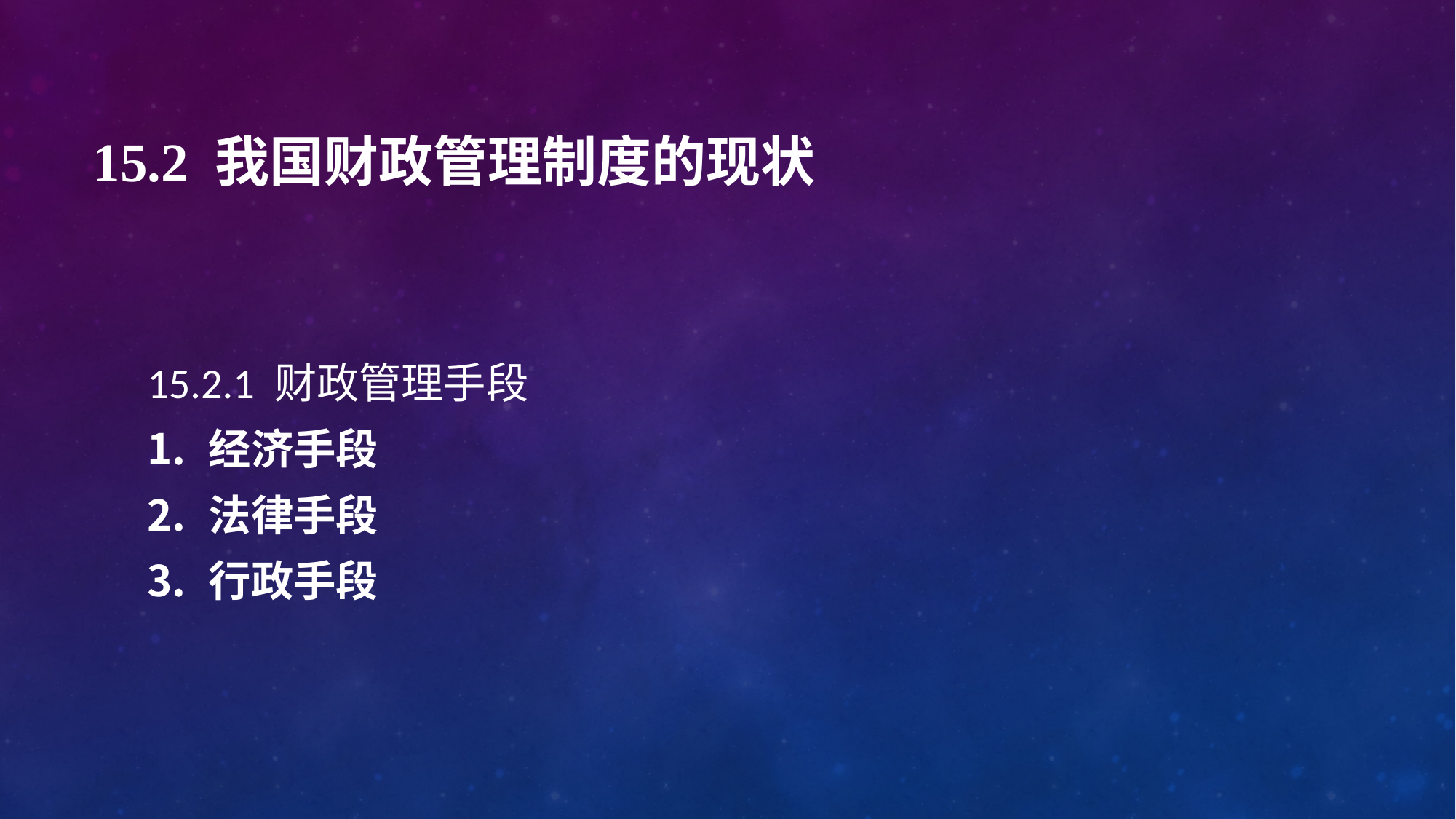

# 15.2 我国财政管理制度的现状
15.2.1 财政管理手段
经济手段
法律手段
行政手段